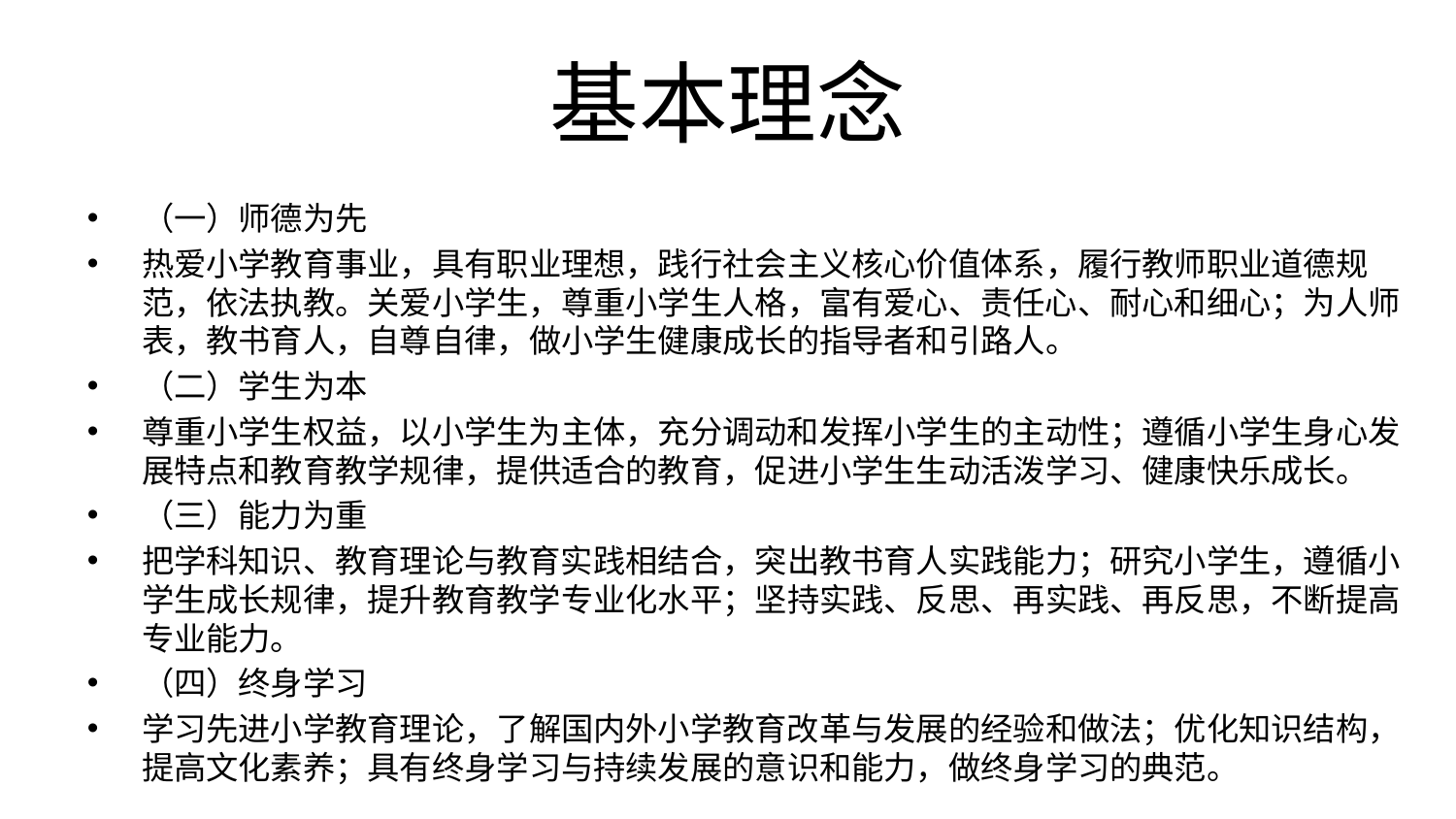

# 基本理念
（一）师德为先
热爱小学教育事业，具有职业理想，践行社会主义核心价值体系，履行教师职业道德规范，依法执教。关爱小学生，尊重小学生人格，富有爱心、责任心、耐心和细心；为人师表，教书育人，自尊自律，做小学生健康成长的指导者和引路人。
（二）学生为本
尊重小学生权益，以小学生为主体，充分调动和发挥小学生的主动性；遵循小学生身心发展特点和教育教学规律，提供适合的教育，促进小学生生动活泼学习、健康快乐成长。
（三）能力为重
把学科知识、教育理论与教育实践相结合，突出教书育人实践能力；研究小学生，遵循小学生成长规律，提升教育教学专业化水平；坚持实践、反思、再实践、再反思，不断提高专业能力。
（四）终身学习
学习先进小学教育理论，了解国内外小学教育改革与发展的经验和做法；优化知识结构，提高文化素养；具有终身学习与持续发展的意识和能力，做终身学习的典范。